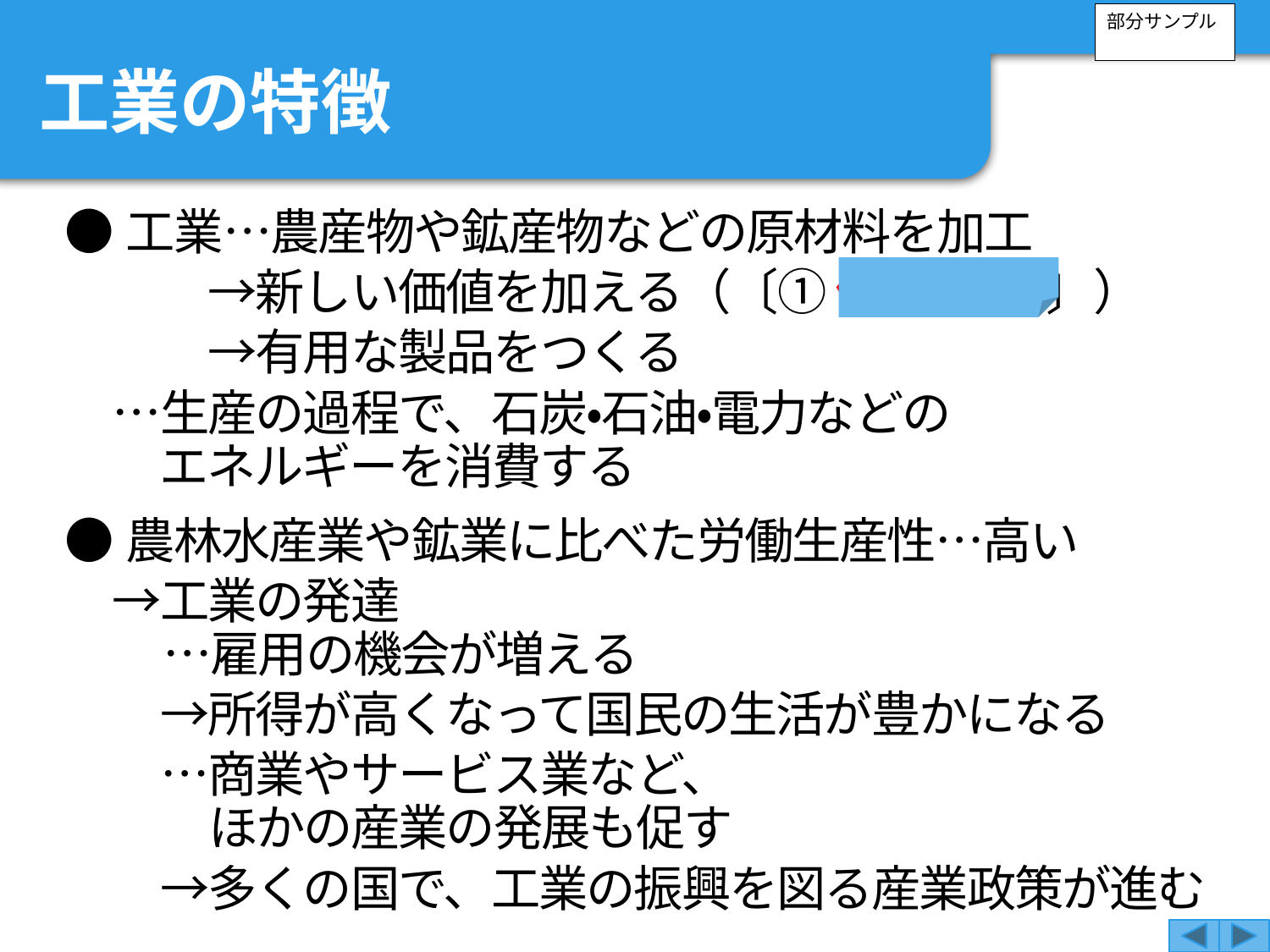

部分サンプル
工業の特徴
●工業…農産物や鉱産物などの原材料を加工
　　　→新しい価値を加える（〔① 付加価値  〕）
　　　→有用な製品をつくる
　…生産の過程で、石炭・石油・電力などの
エネルギーを消費する
●農林水産業や鉱業に比べた労働生産性…高い
　→工業の発達
…雇用の機会が増える
　　→所得が高くなって国民の生活が豊かになる
　　…商業やサービス業など、
ほかの産業の発展も促す
　　→多くの国で、工業の振興を図る産業政策が進む